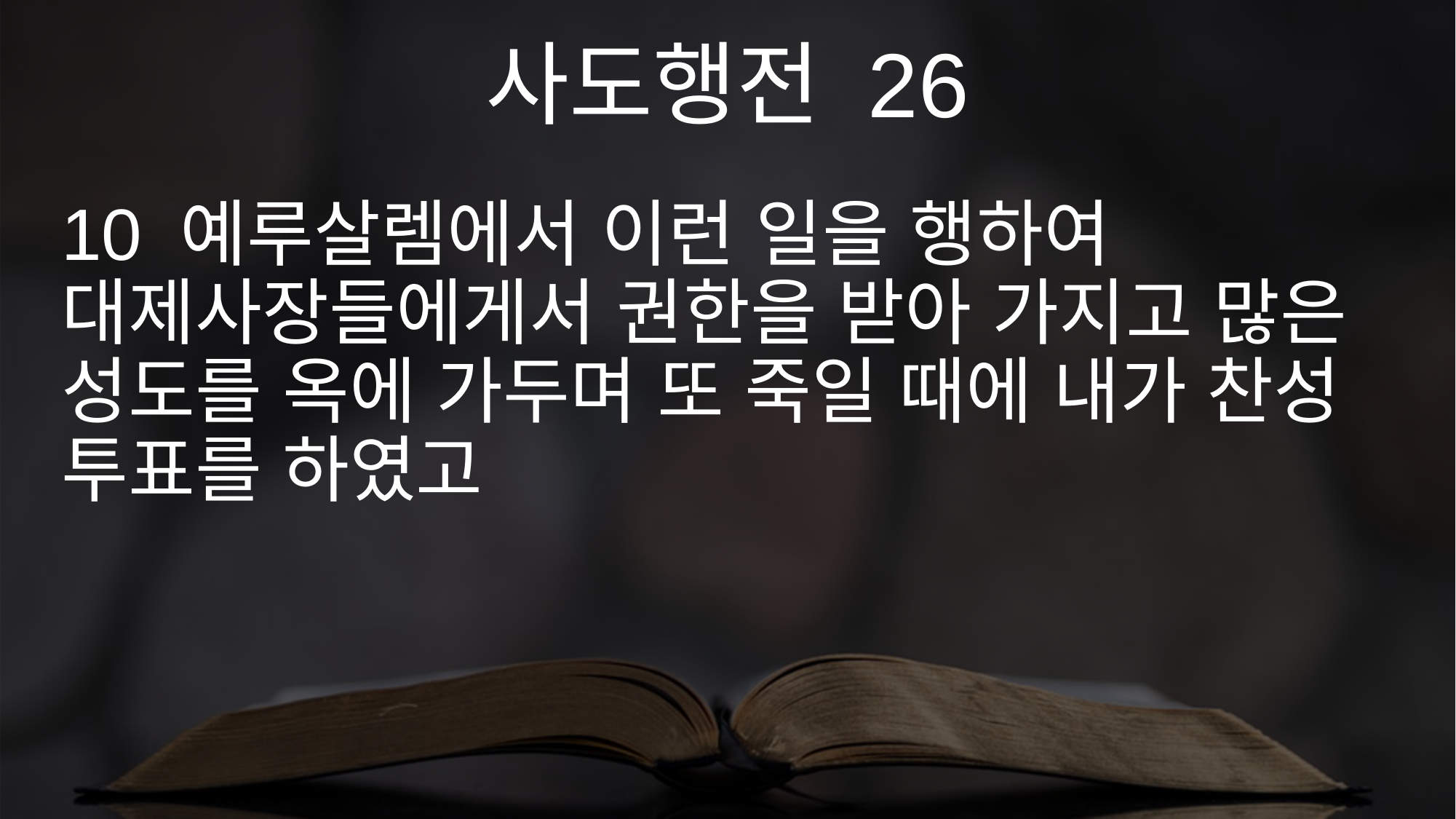

사도행전 26
10 예루살렘에서 이런 일을 행하여 대제사장들에게서 권한을 받아 가지고 많은 성도를 옥에 가두며 또 죽일 때에 내가 찬성 투표를 하였고